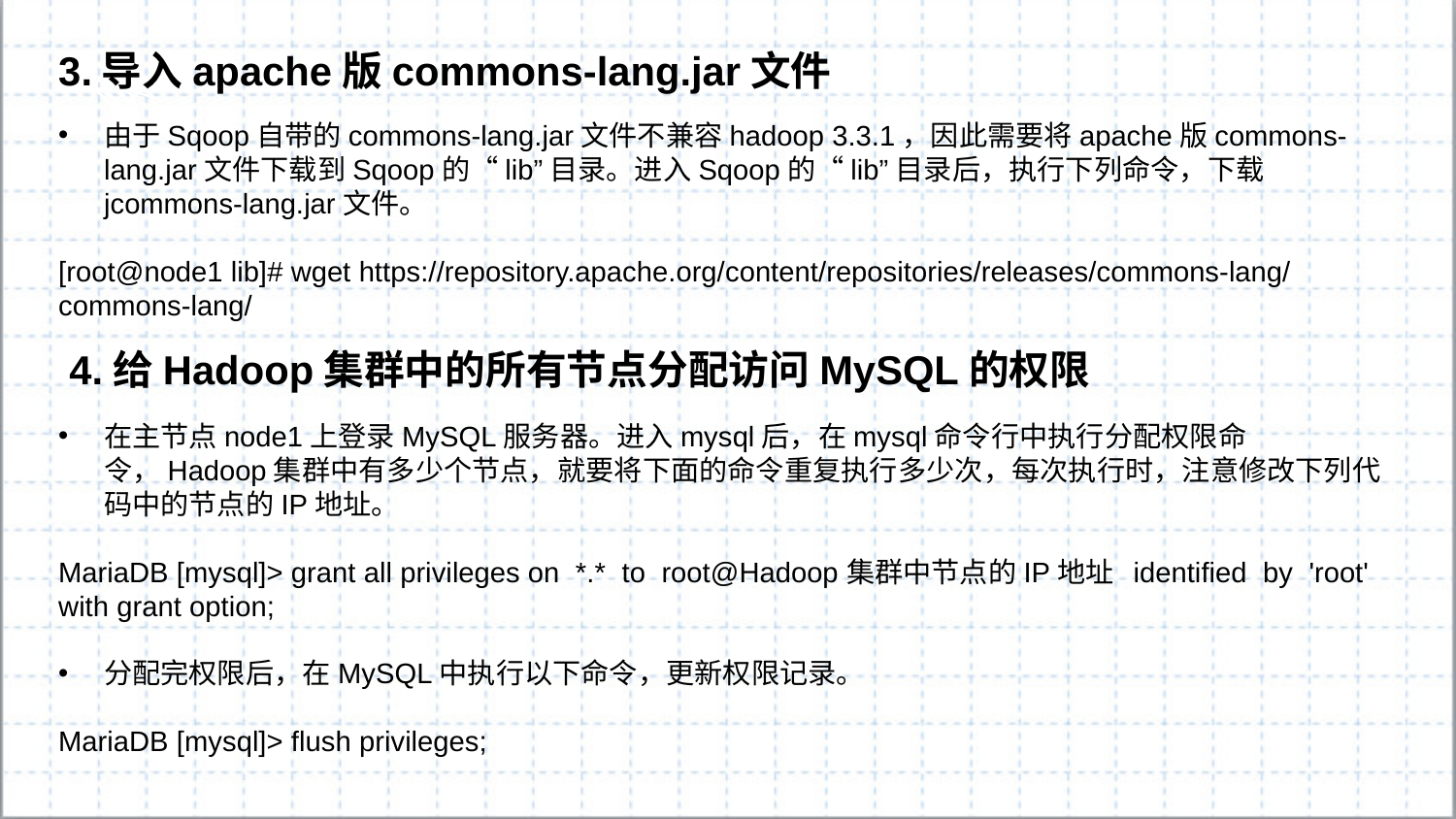

3.导入apache版commons-lang.jar文件
由于Sqoop自带的commons-lang.jar文件不兼容hadoop 3.3.1，因此需要将apache版commons-lang.jar文件下载到Sqoop的“lib”目录。进入Sqoop的“lib”目录后，执行下列命令，下载jcommons-lang.jar文件。

[root@node1 lib]# wget https://repository.apache.org/content/repositories/releases/commons-lang/commons-lang/
4.给Hadoop集群中的所有节点分配访问MySQL的权限
在主节点node1上登录MySQL服务器。进入mysql后，在mysql命令行中执行分配权限命令，Hadoop集群中有多少个节点，就要将下面的命令重复执行多少次，每次执行时，注意修改下列代码中的节点的IP地址。

MariaDB [mysql]> grant all privileges on  *.*  to  root@Hadoop集群中节点的IP地址  identified  by  'root' with grant option;

分配完权限后，在MySQL中执行以下命令，更新权限记录。

MariaDB [mysql]> flush privileges;